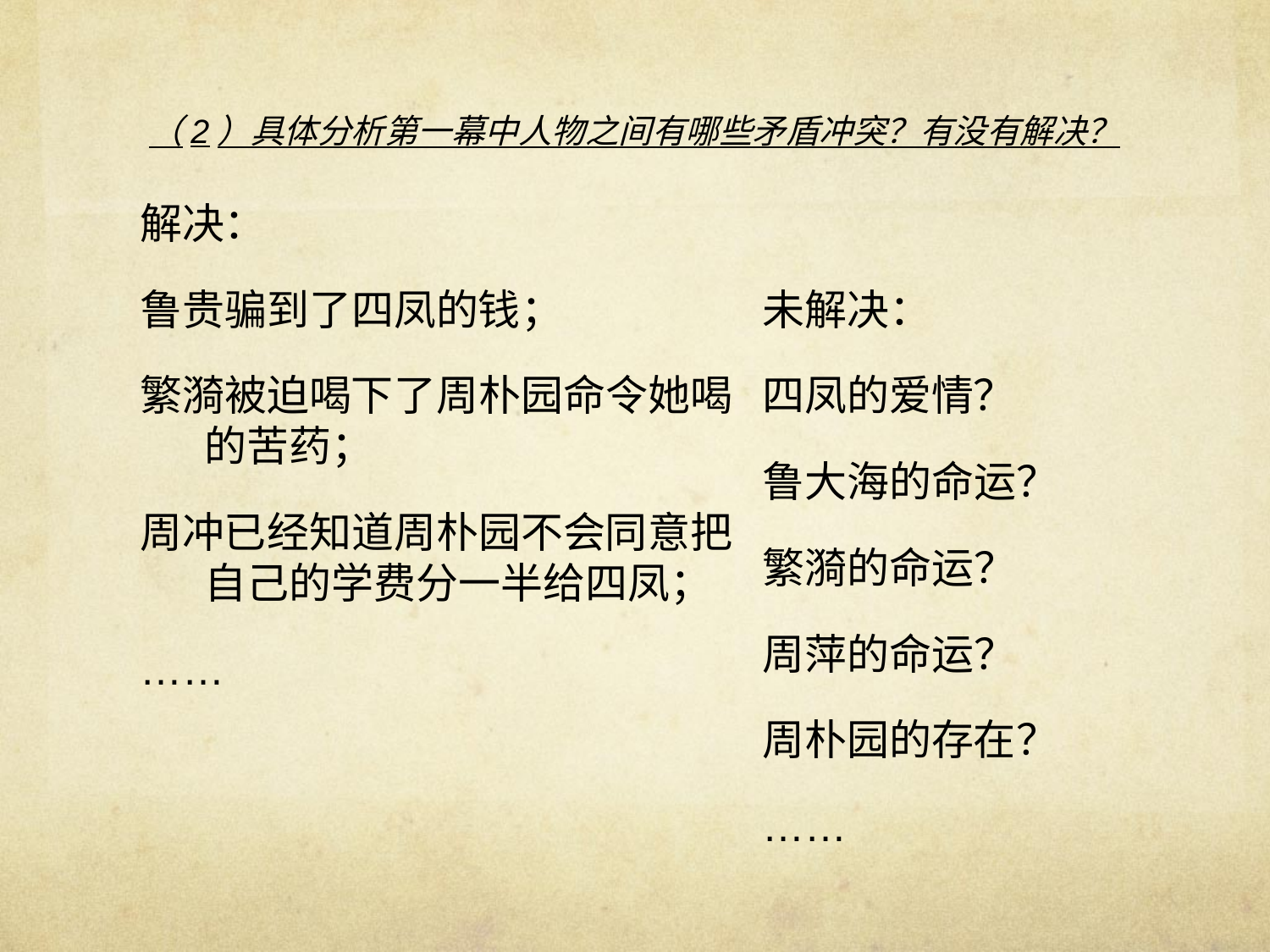

# （2）具体分析第一幕中人物之间有哪些矛盾冲突？有没有解决？
解决：
鲁贵骗到了四凤的钱；
繁漪被迫喝下了周朴园命令她喝的苦药；
周冲已经知道周朴园不会同意把自己的学费分一半给四凤；
……

未解决：
四凤的爱情？
鲁大海的命运？
繁漪的命运？
周萍的命运？
周朴园的存在？
……